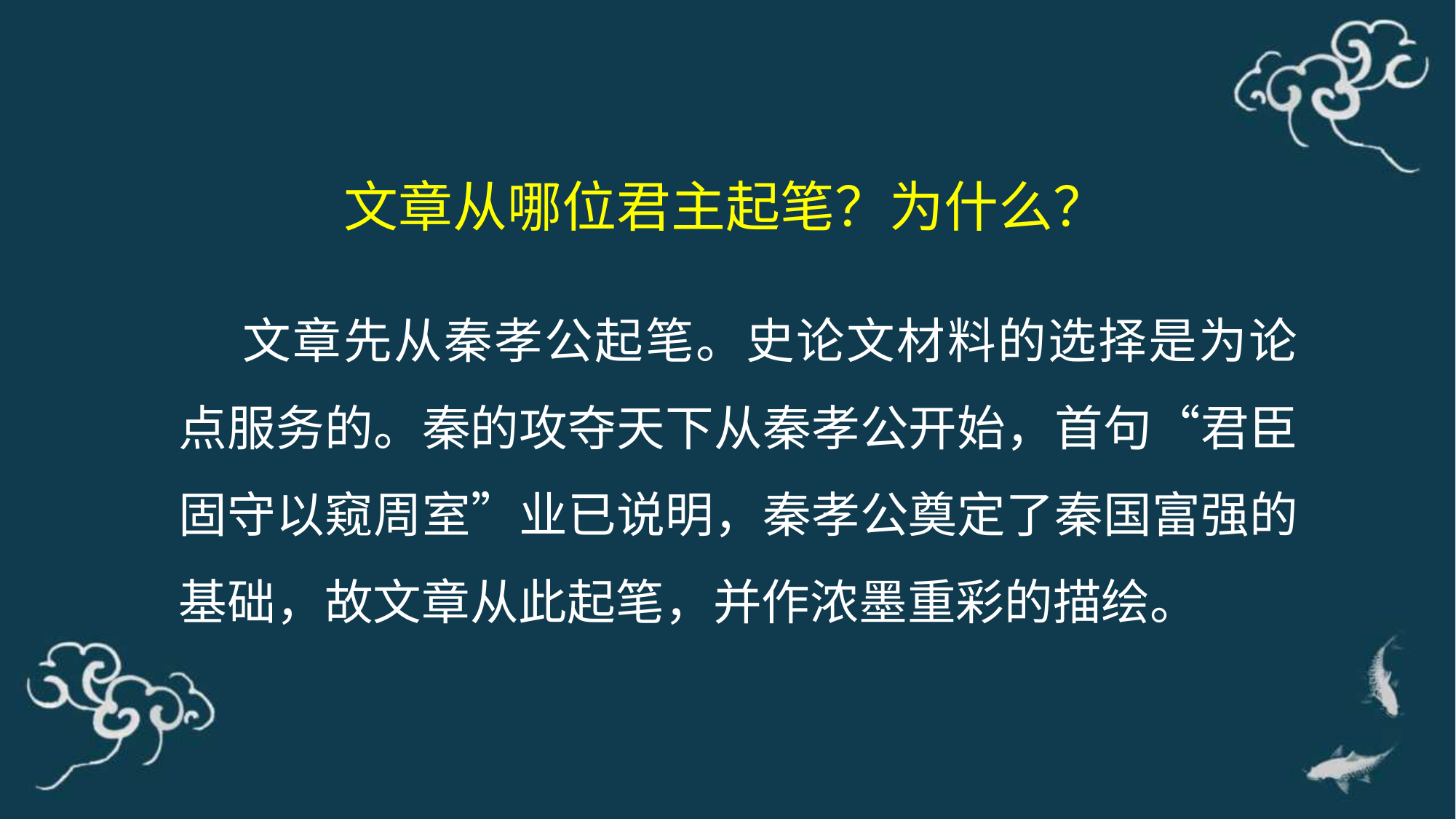

文章从哪位君主起笔？为什么？
    文章先从秦孝公起笔。史论文材料的选择是为论点服务的。秦的攻夺天下从秦孝公开始，首句“君臣固守以窥周室”业已说明，秦孝公奠定了秦国富强的基础，故文章从此起笔，并作浓墨重彩的描绘。